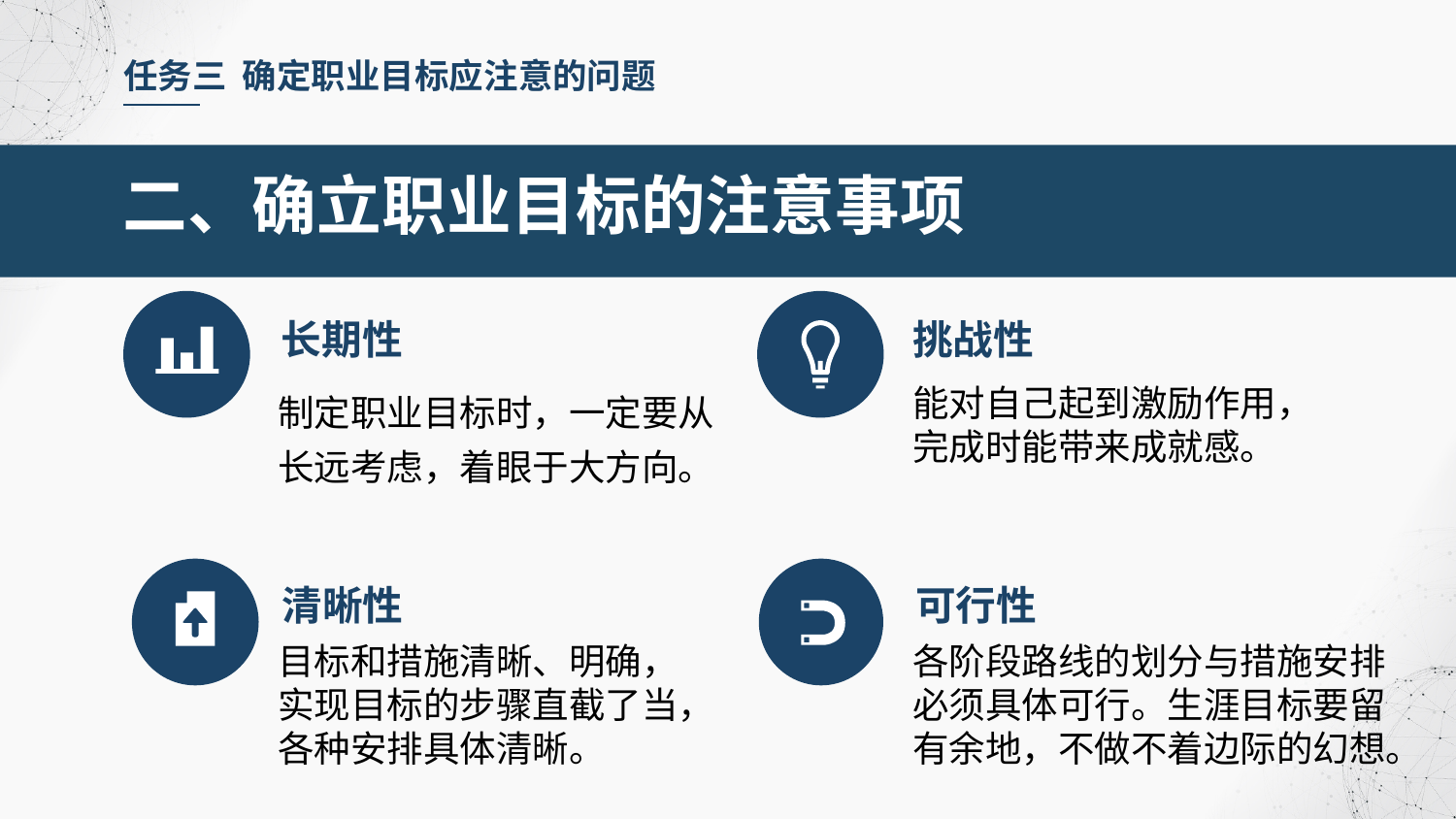

任务三  确定职业目标应注意的问题

二、确立职业目标的注意事项

长期性
挑战性
制定职业目标时，一定要从长远考虑，着眼于大方向。
能对自己起到激励作用，完成时能带来成就感。

清晰性
可行性
目标和措施清晰、明确，实现目标的步骤直截了当，各种安排具体清晰。
各阶段路线的划分与措施安排必须具体可行。生涯目标要留有余地，不做不着边际的幻想。